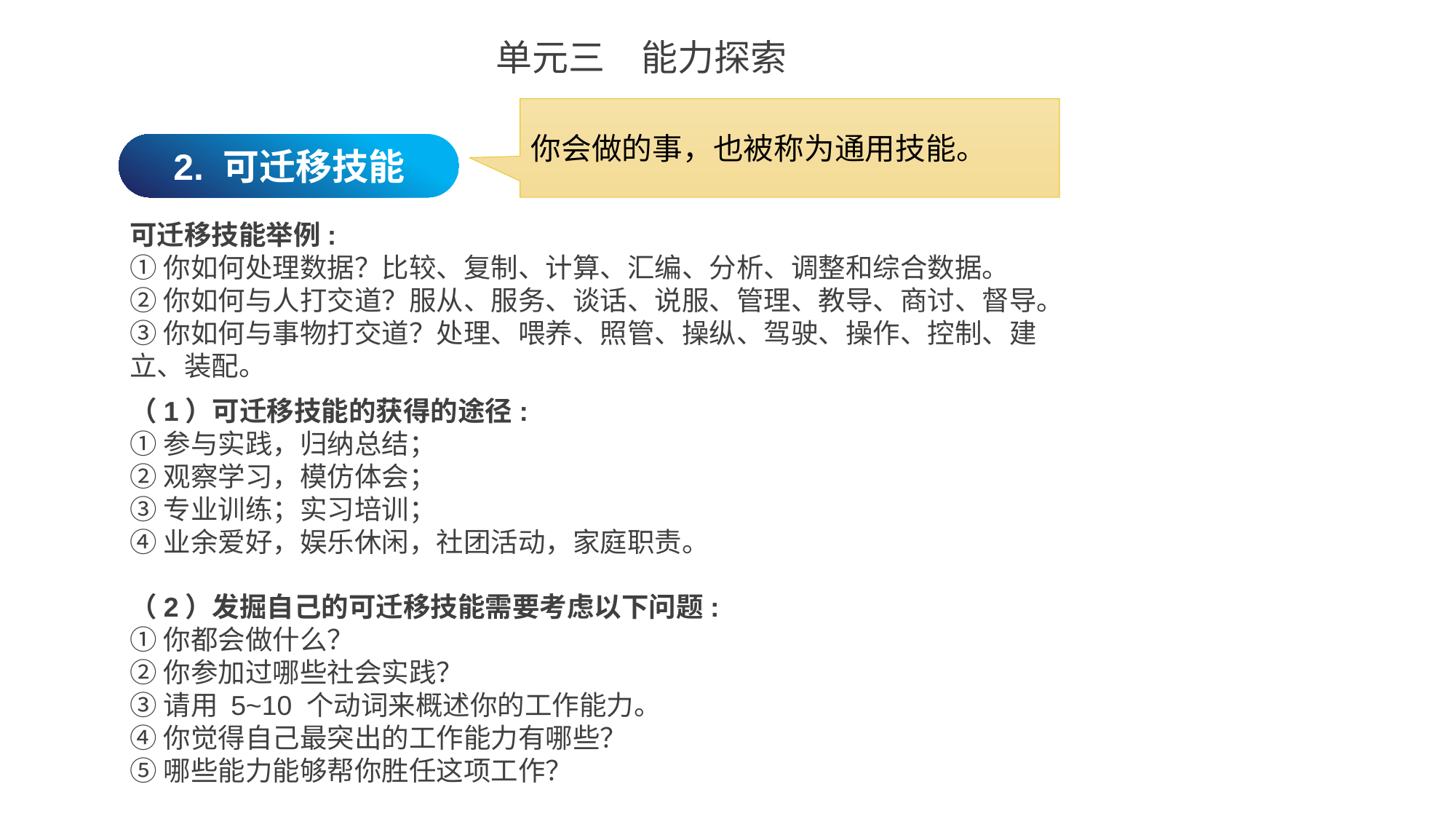

单元三　能力探索
你会做的事，也被称为通用技能。
2. 可迁移技能
可迁移技能举例:
①你如何处理数据？比较、复制、计算、汇编、分析、调整和综合数据。
②你如何与人打交道？服从、服务、谈话、说服、管理、教导、商讨、督导。
③你如何与事物打交道？处理、喂养、照管、操纵、驾驶、操作、控制、建立、装配。
（1）可迁移技能的获得的途径:
①参与实践，归纳总结；
②观察学习，模仿体会；
③专业训练；实习培训；
④业余爱好，娱乐休闲，社团活动，家庭职责。
（2）发掘自己的可迁移技能需要考虑以下问题:
①你都会做什么？
②你参加过哪些社会实践？
③请用 5~10 个动词来概述你的工作能力。
④你觉得自己最突出的工作能力有哪些？
⑤哪些能力能够帮你胜任这项工作？